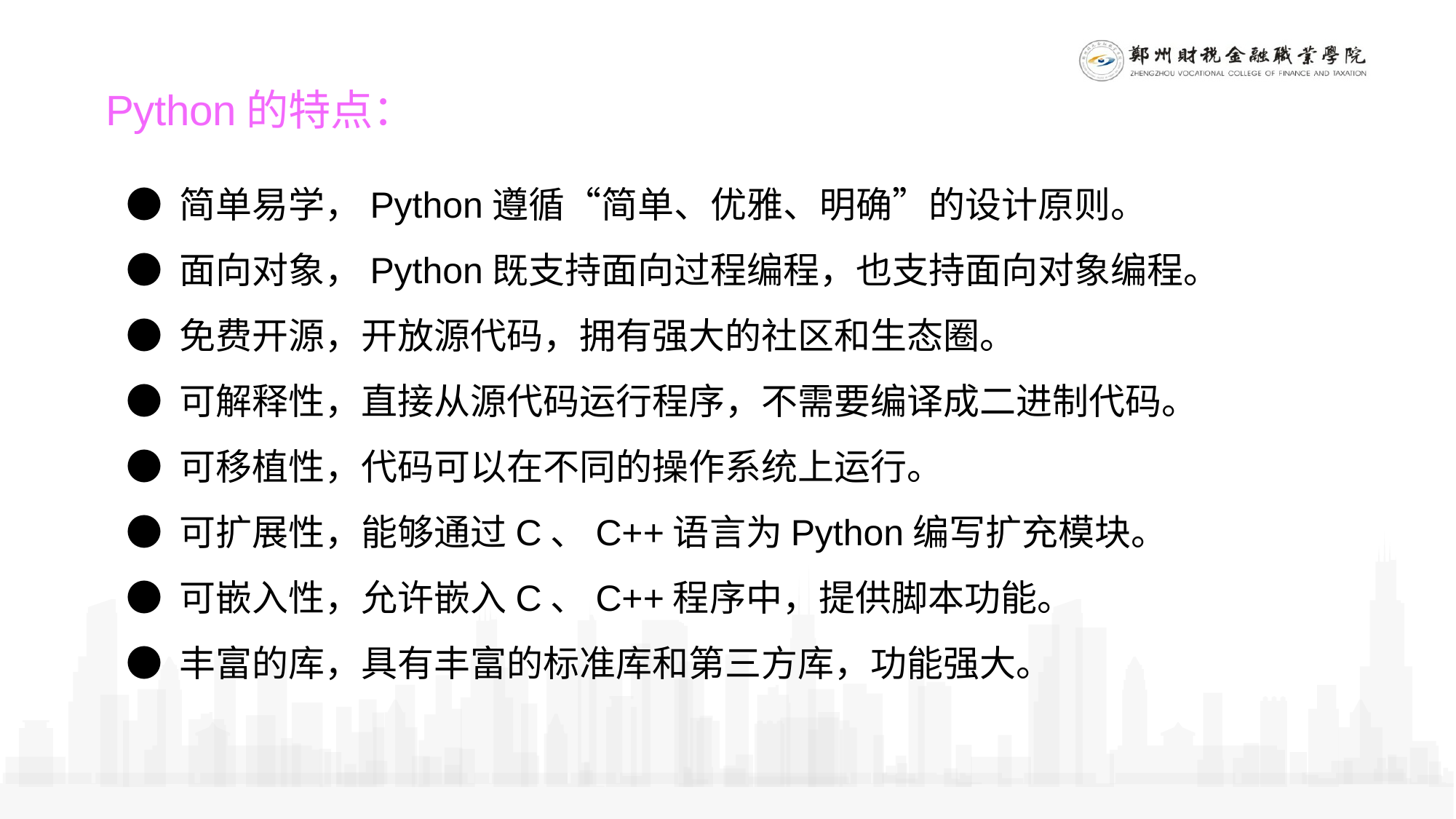

Python的特点：
● 简单易学，Python遵循“简单、优雅、明确”的设计原则。
● 面向对象，Python既支持面向过程编程，也支持面向对象编程。
● 免费开源，开放源代码，拥有强大的社区和生态圈。
● 可解释性，直接从源代码运行程序，不需要编译成二进制代码。
● 可移植性，代码可以在不同的操作系统上运行。
● 可扩展性，能够通过C、C++语言为Python编写扩充模块。
● 可嵌入性，允许嵌入C、C++程序中，提供脚本功能。
● 丰富的库，具有丰富的标准库和第三方库，功能强大。